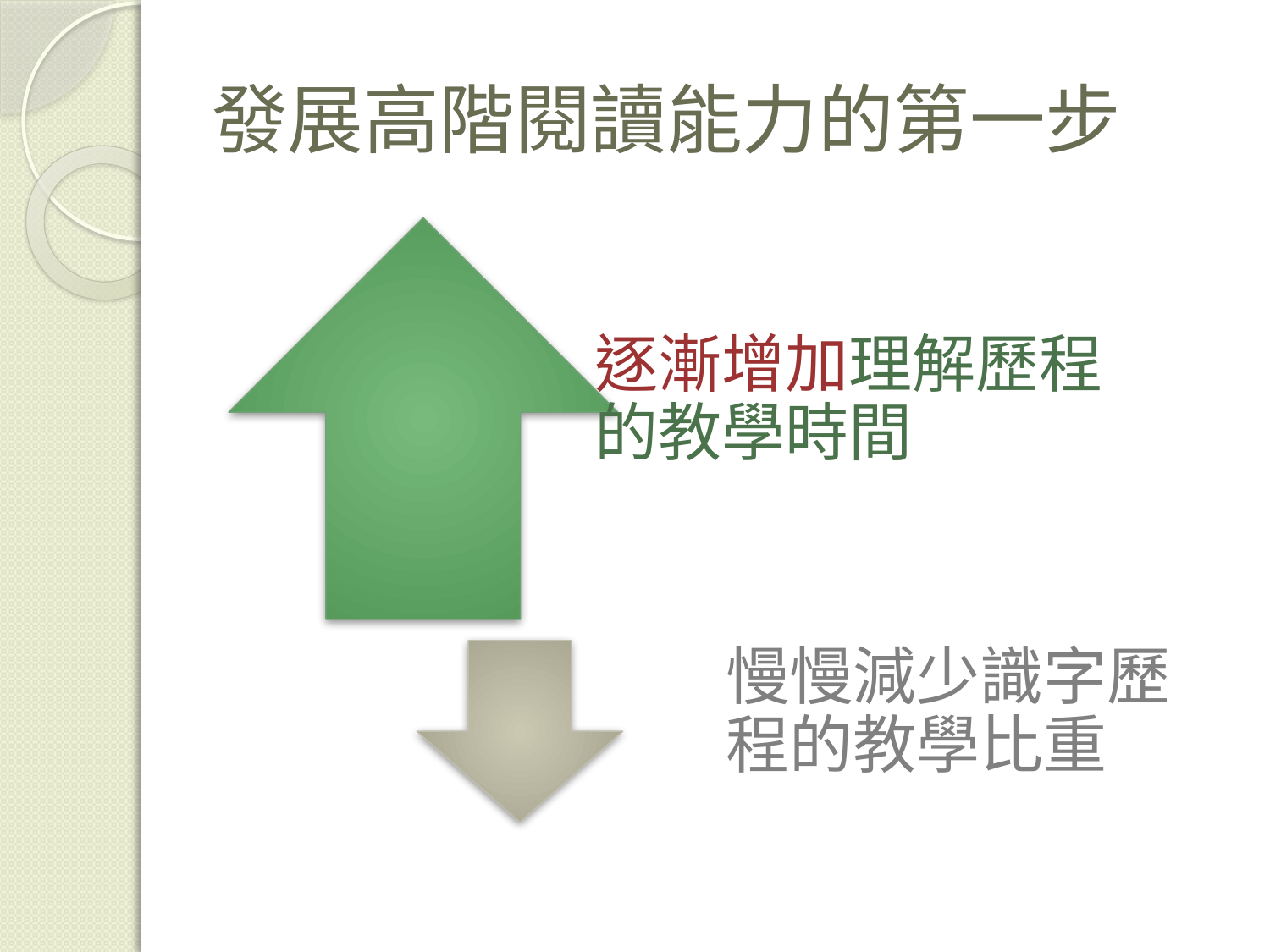

# 發展高階閱讀能力的第一步
逐漸增加理解歷程的教學時間
慢慢減少識字歷程的教學比重